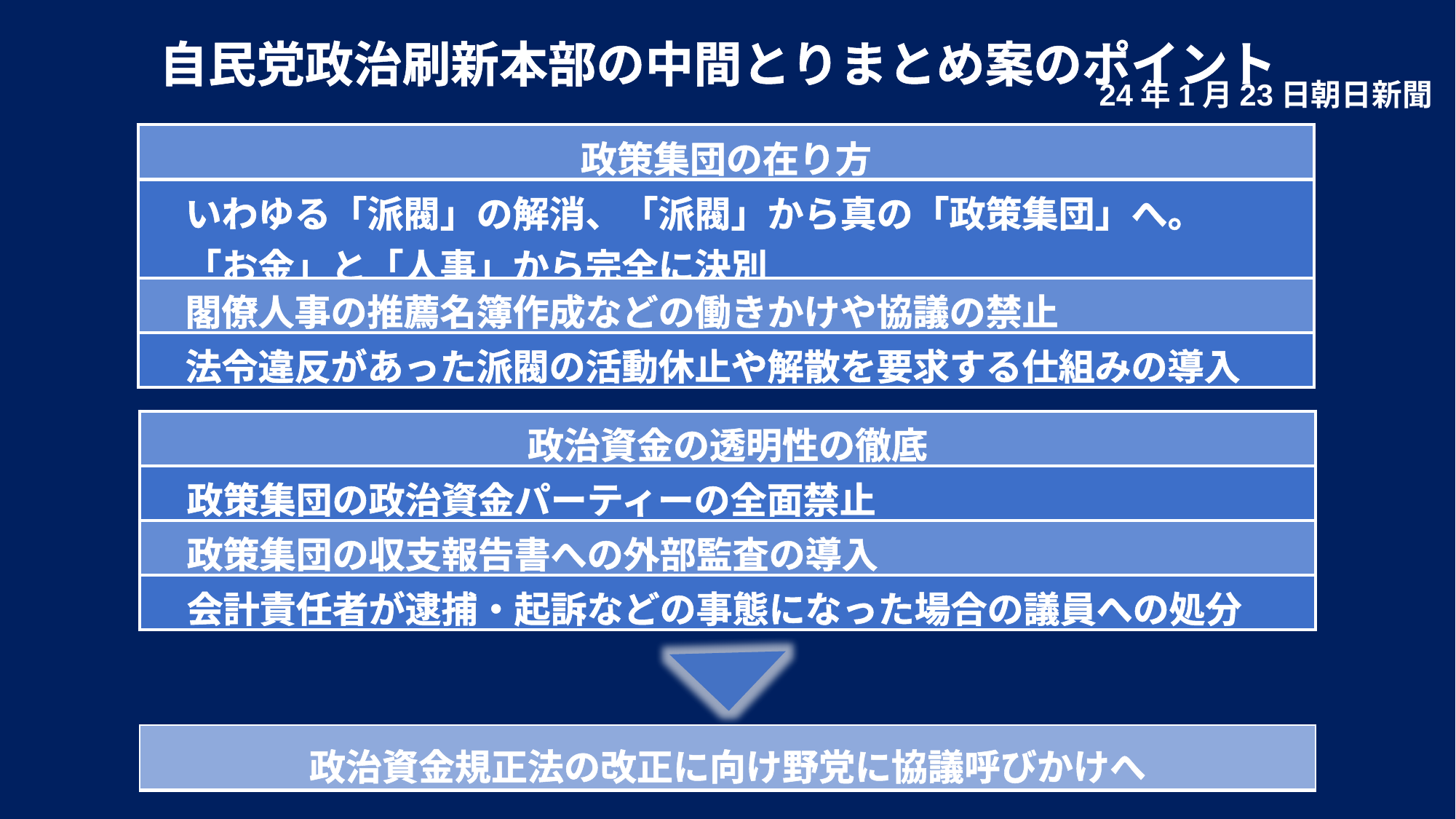

自民党政治刷新本部の中間とりまとめ案のポイント
24年1月23日朝日新聞
| 政策集団の在り方 |
| --- |
| いわゆる「派閥」の解消、「派閥」から真の「政策集団」へ。 　「お金」と「人事」から完全に決別 |
| 閣僚人事の推薦名簿作成などの働きかけや協議の禁止 |
| 法令違反があった派閥の活動休止や解散を要求する仕組みの導入 |
| 政治資金の透明性の徹底 |
| --- |
| 政策集団の政治資金パーティーの全面禁止 |
| 政策集団の収支報告書への外部監査の導入 |
| 会計責任者が逮捕・起訴などの事態になった場合の議員への処分 |

| 政治資金規正法の改正に向け野党に協議呼びかけへ |
| --- |